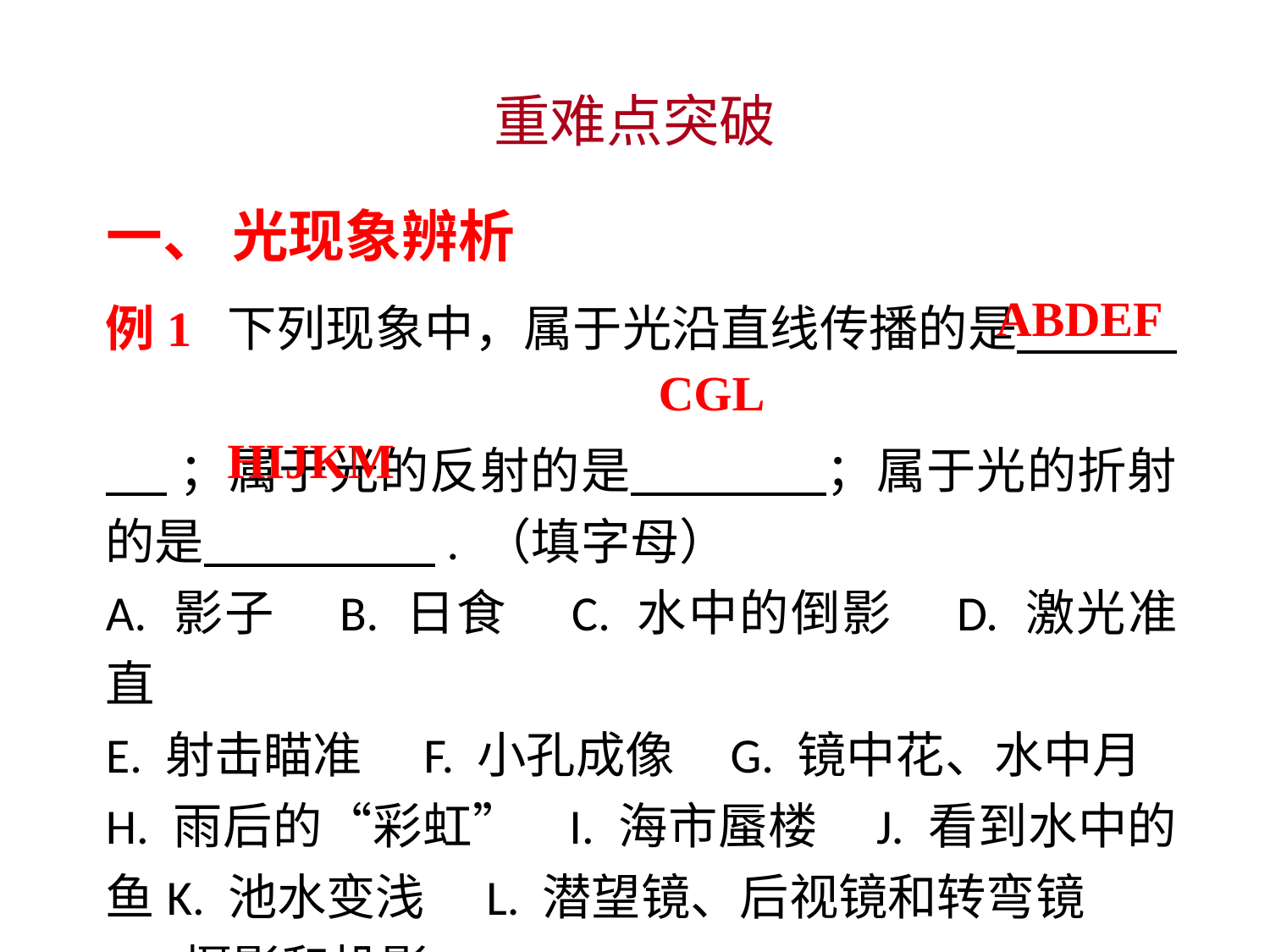

重难点突破
一、 光现象辨析
例1  下列现象中，属于光沿直线传播的是       　    .
     ；属于光的反射的是            　；属于光的折射的是     　       　. （填字母）
A. 影子　B. 日食　C. 水中的倒影　D. 激光准直
E. 射击瞄准　F. 小孔成像    G. 镜中花、水中月
H. 雨后的“彩虹”   I. 海市蜃楼    J. 看到水中的鱼K. 池水变浅　L. 潜望镜、后视镜和转弯镜
M. 摄影和投影
ABDEF
CGL
HIJKM